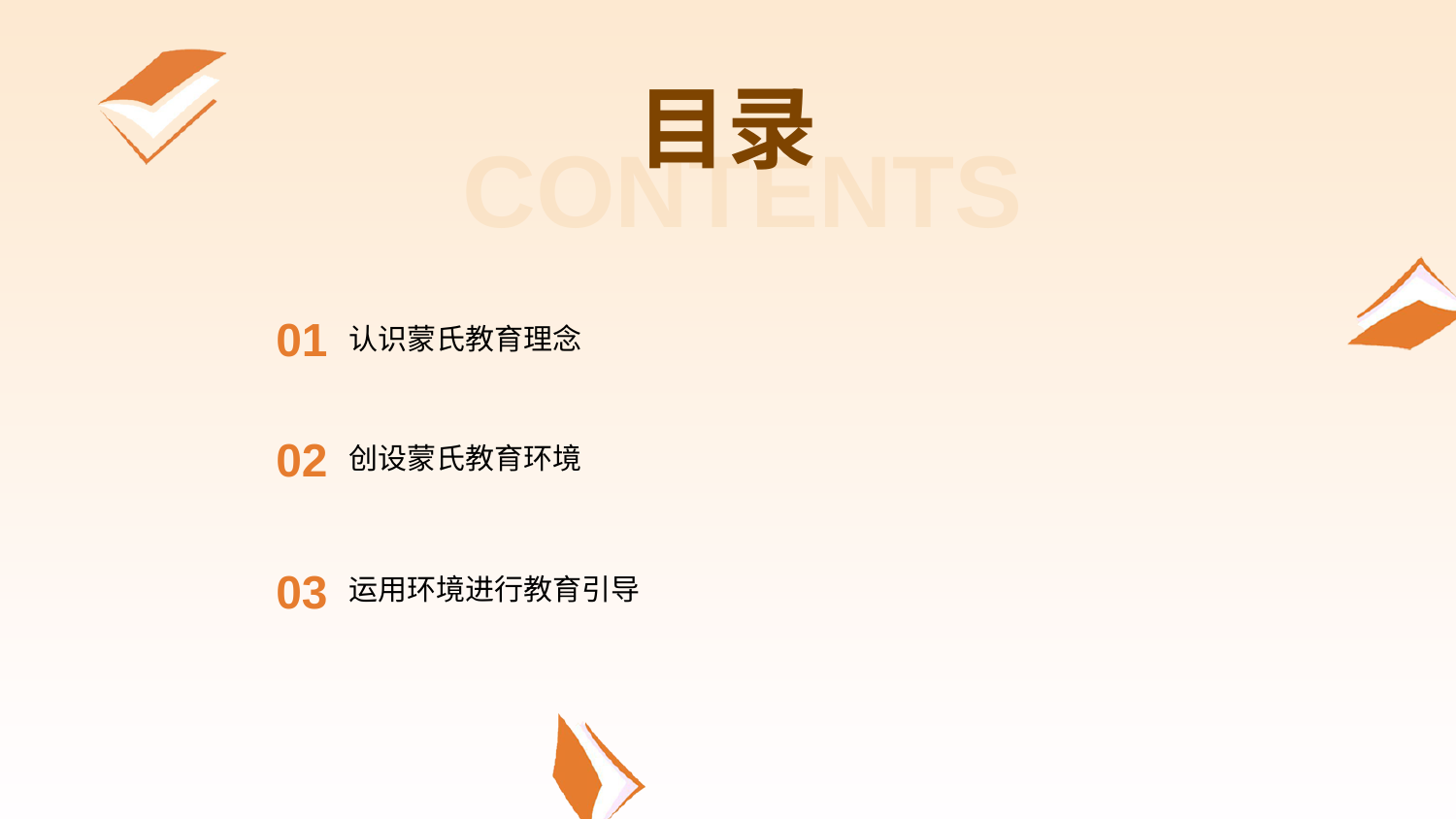

目录
CONTENTS
01
认识蒙氏教育理念
02
创设蒙氏教育环境
03
运用环境进行教育引导